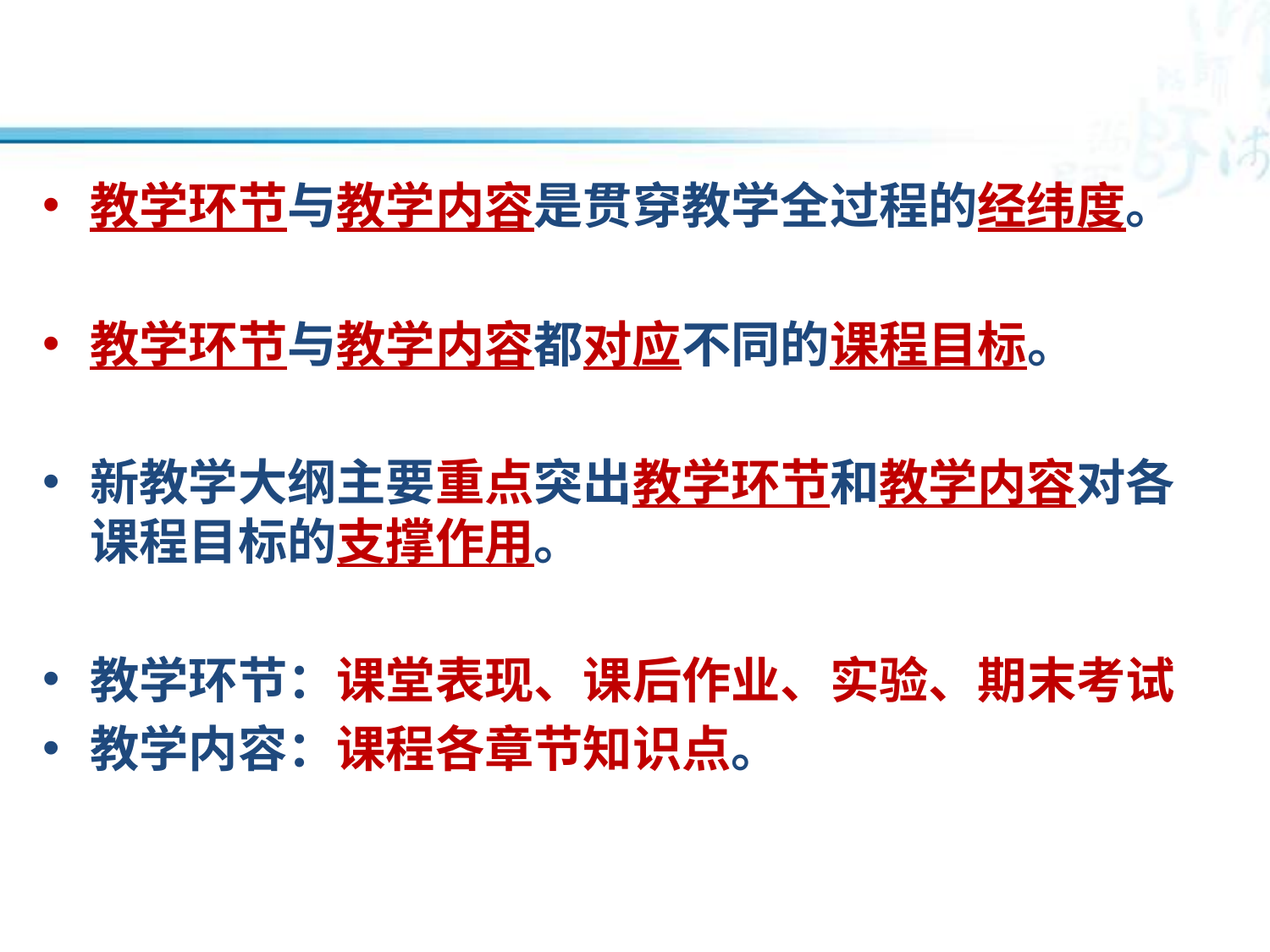

教学环节与教学内容是贯穿教学全过程的经纬度。

教学环节与教学内容都对应不同的课程目标。

新教学大纲主要重点突出教学环节和教学内容对各课程目标的支撑作用。

教学环节：课堂表现、课后作业、实验、期末考试
教学内容：课程各章节知识点。